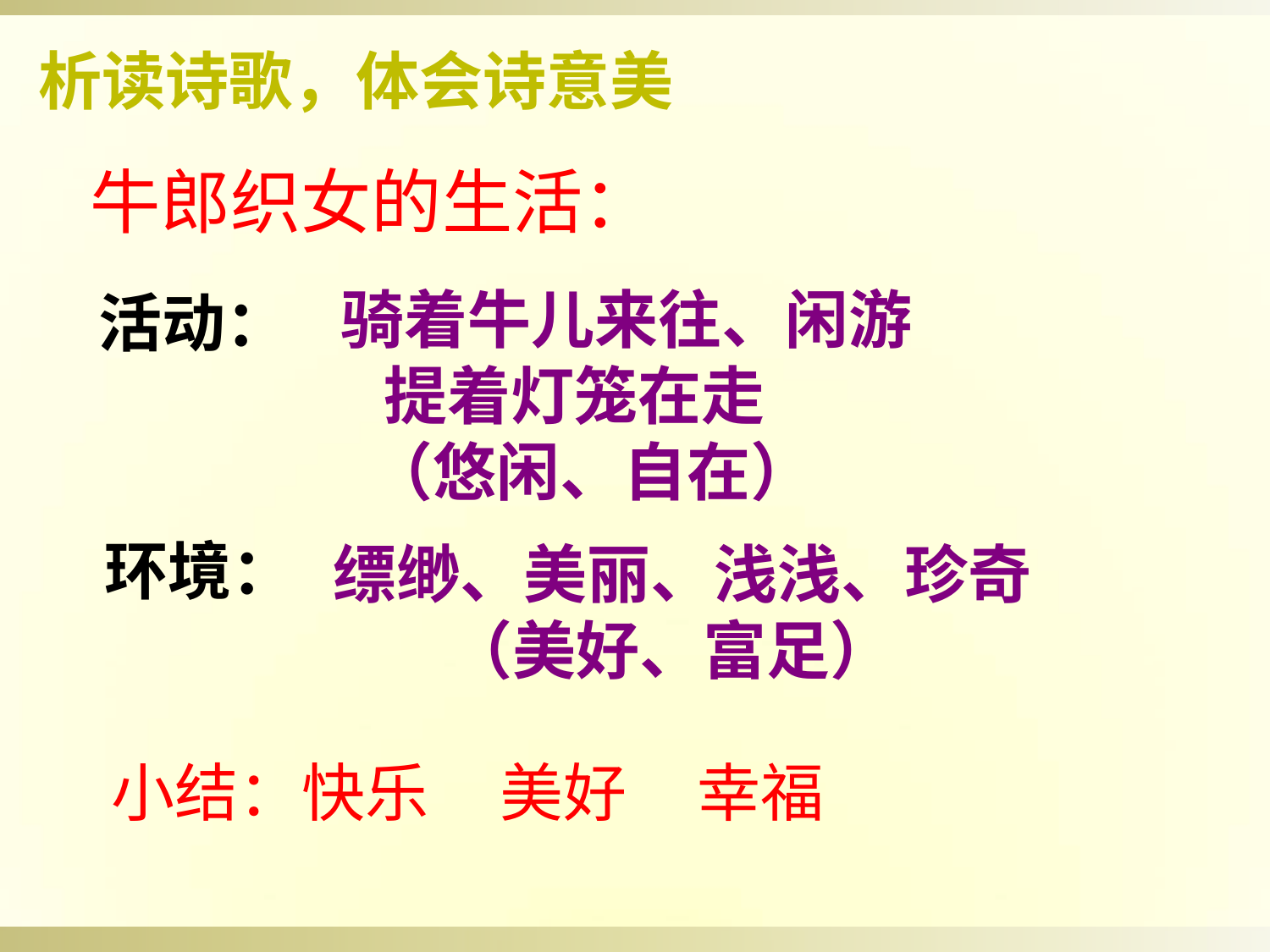

析读诗歌，体会诗意美
牛郎织女的生活：

  骑着牛儿来往、闲游
     提着灯笼在走
    （悠闲、自在）
活动：

环境：
缥缈、美丽、浅浅、珍奇
       （美好、富足）
小结：快乐     美好     幸福